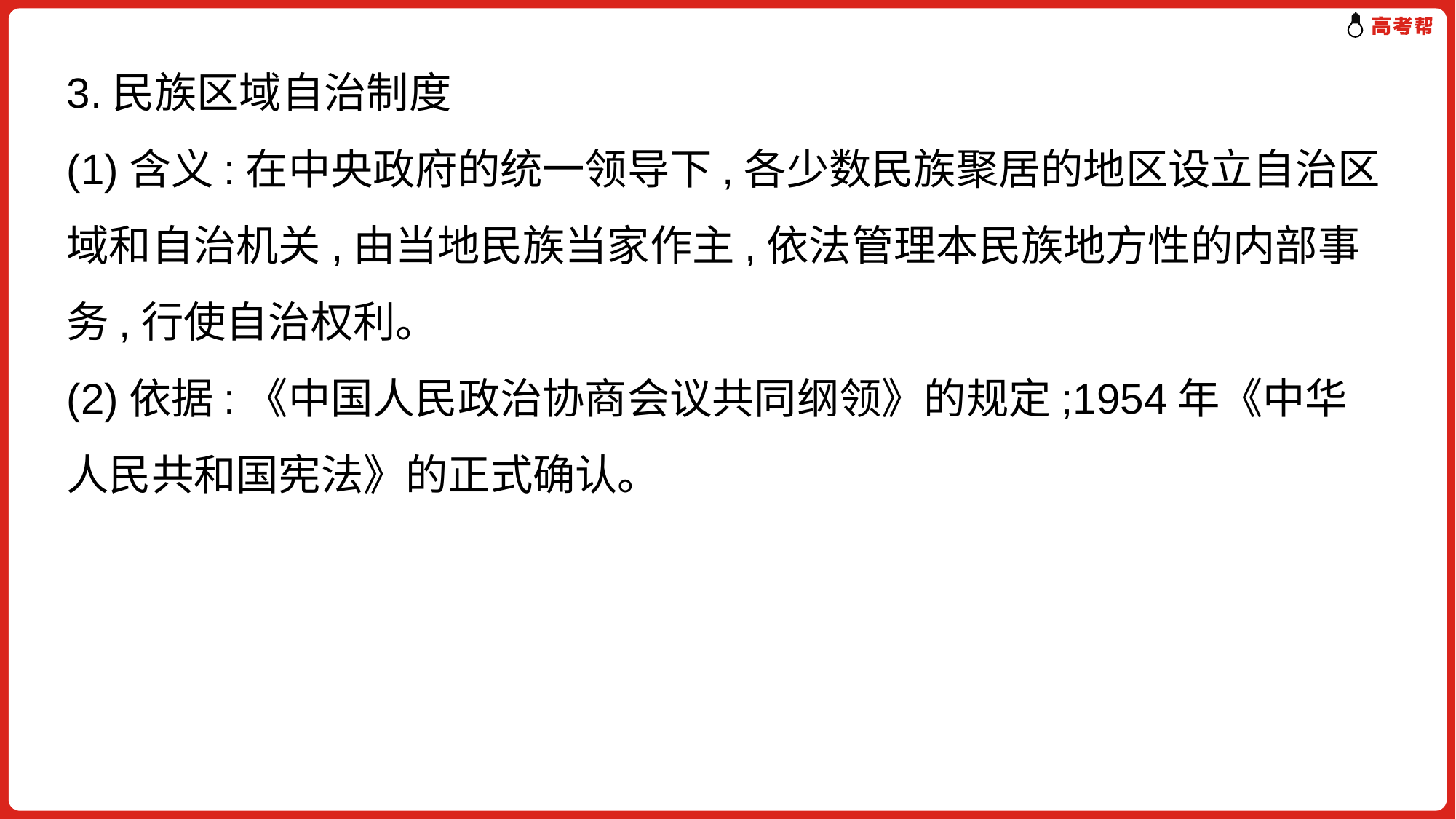

3.民族区域自治制度
(1)含义:在中央政府的统一领导下,各少数民族聚居的地区设立自治区域和自治机关,由当地民族当家作主,依法管理本民族地方性的内部事务,行使自治权利。
(2)依据:《中国人民政治协商会议共同纲领》的规定;1954年《中华人民共和国宪法》的正式确认。